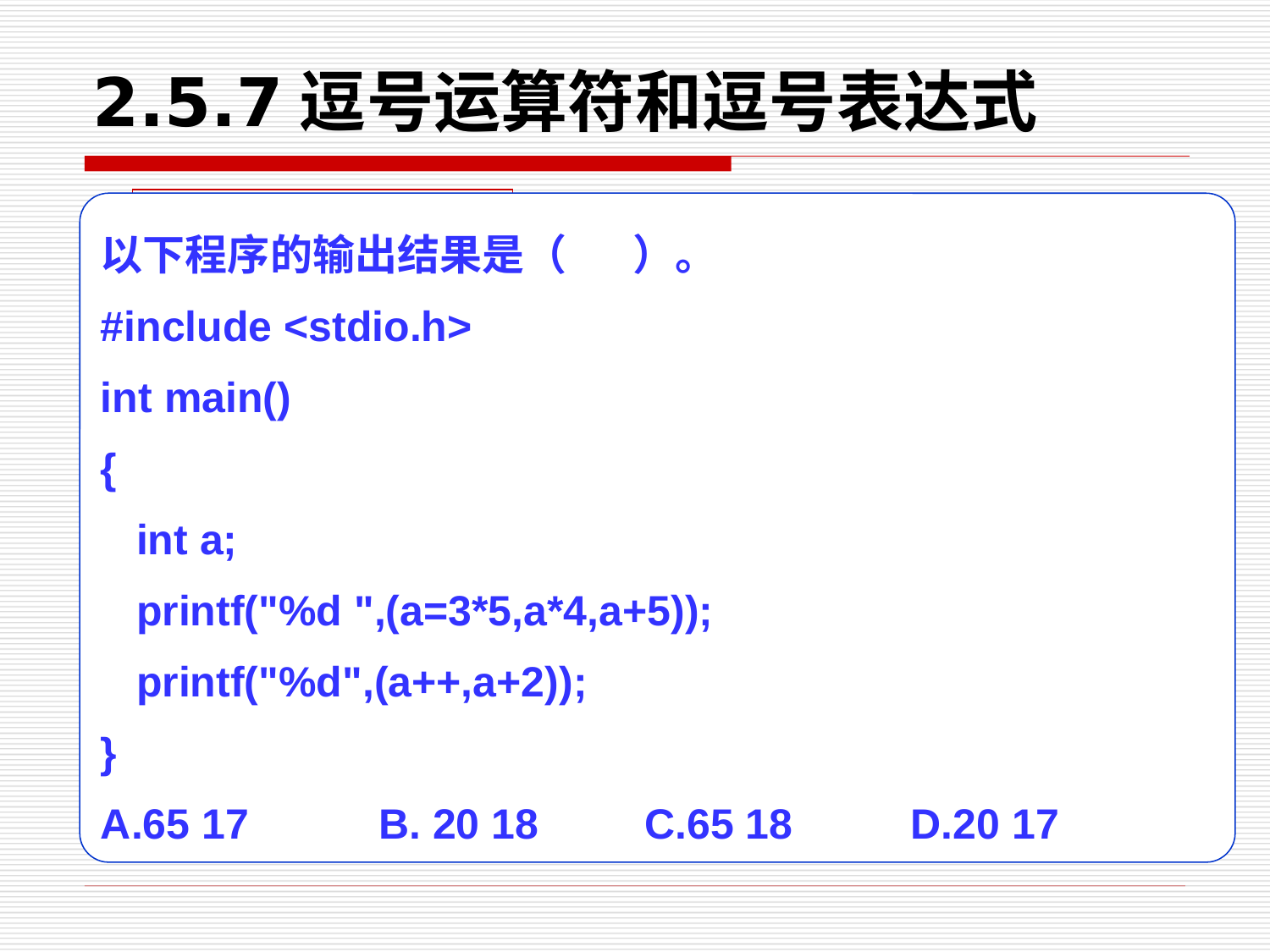

# 2.5.7逗号运算符和逗号表达式
实战演习
以下程序的输出结果是（       ）。
#include <stdio.h>
int main()
{
   int a;
   printf("%d ",(a=3*5,a*4,a+5));
   printf("%d",(a++,a+2));
}
A.65 17           B. 20 18         C.65 18          D.20 17